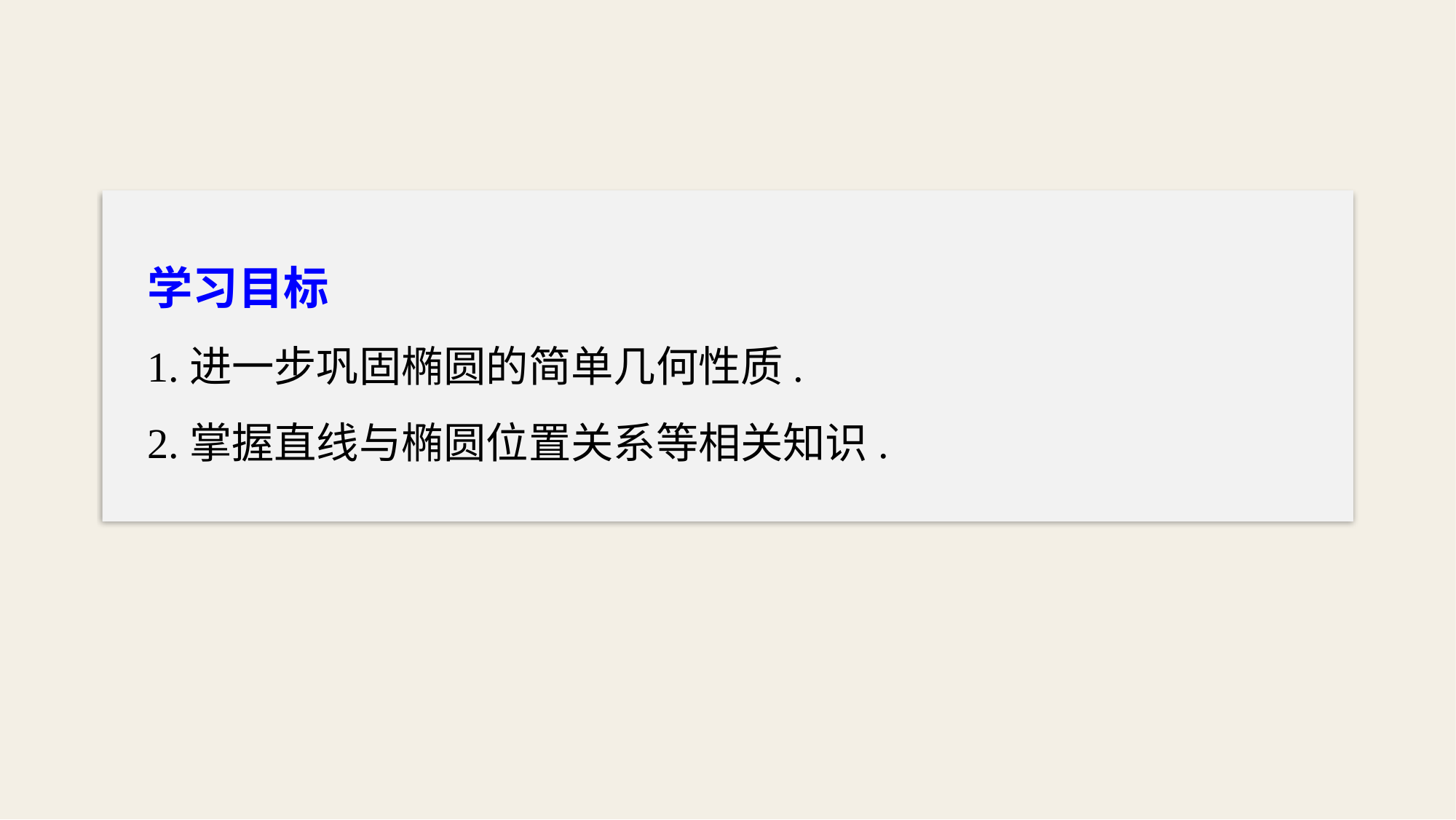

学习目标
1.进一步巩固椭圆的简单几何性质.
2.掌握直线与椭圆位置关系等相关知识.